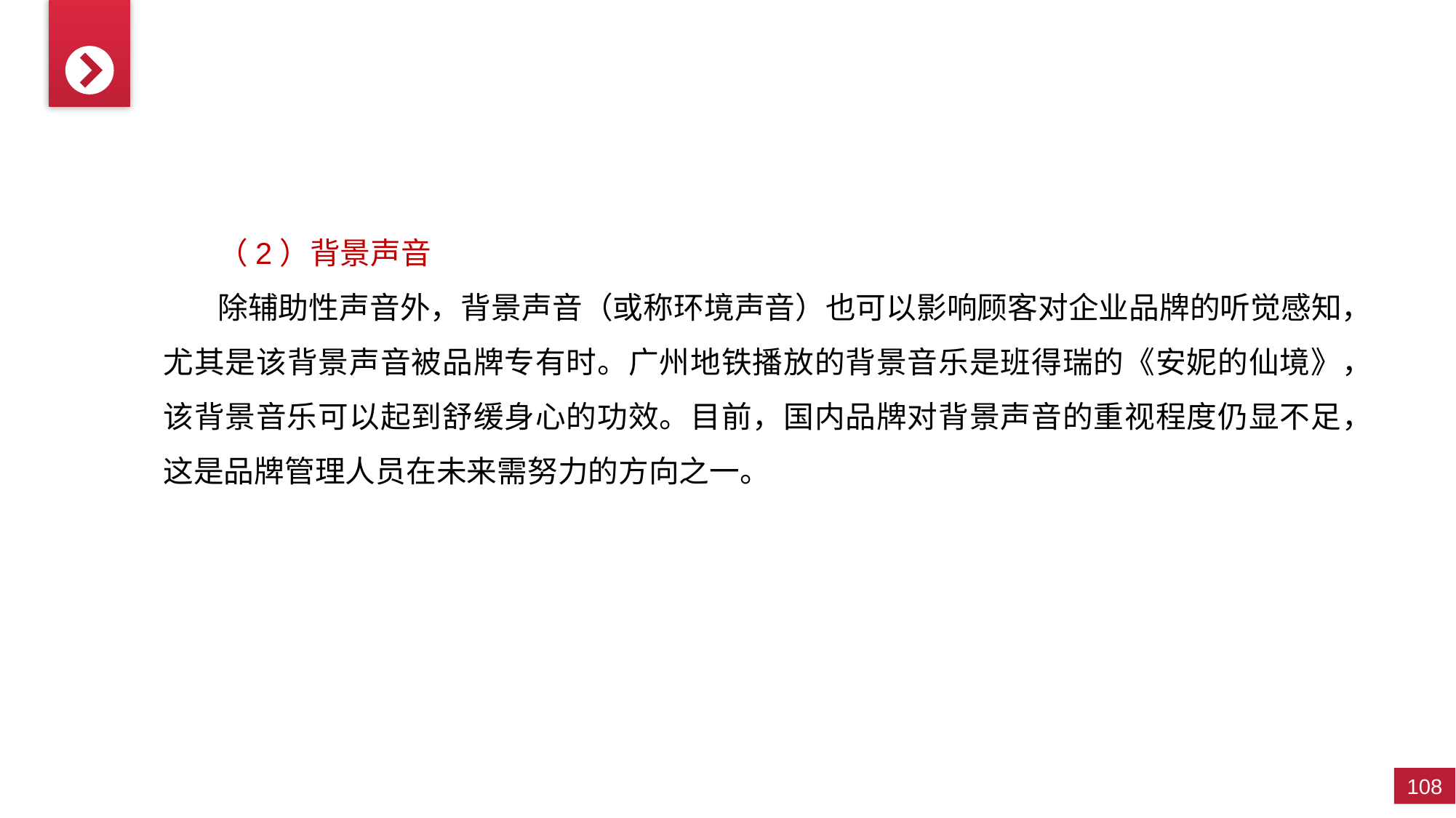

（2）背景声音
除辅助性声音外，背景声音（或称环境声音）也可以影响顾客对企业品牌的听觉感知，尤其是该背景声音被品牌专有时。广州地铁播放的背景音乐是班得瑞的《安妮的仙境》，该背景音乐可以起到舒缓身心的功效。目前，国内品牌对背景声音的重视程度仍显不足，这是品牌管理人员在未来需努力的方向之一。